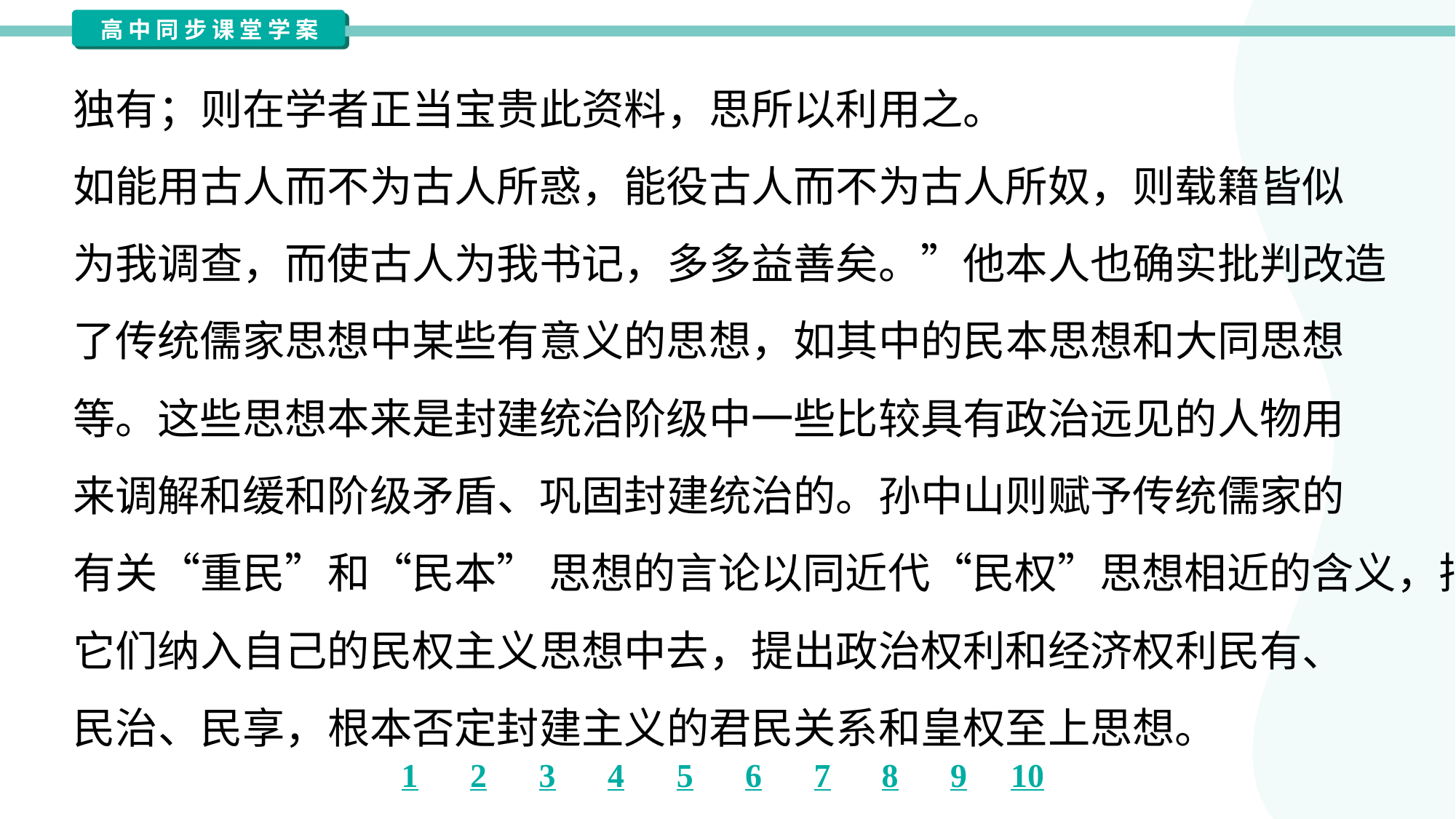

独有；则在学者正当宝贵此资料，思所以利用之。
如能用古人而不为古人所惑，能役古人而不为古人所奴，则载籍皆似
为我调查，而使古人为我书记，多多益善矣。”他本人也确实批判改造
了传统儒家思想中某些有意义的思想，如其中的民本思想和大同思想
等。这些思想本来是封建统治阶级中一些比较具有政治远见的人物用
来调解和缓和阶级矛盾、巩固封建统治的。孙中山则赋予传统儒家的
有关“重民”和“民本” 思想的言论以同近代“民权”思想相近的含义，把
它们纳入自己的民权主义思想中去，提出政治权利和经济权利民有、
民治、民享，根本否定封建主义的君民关系和皇权至上思想。